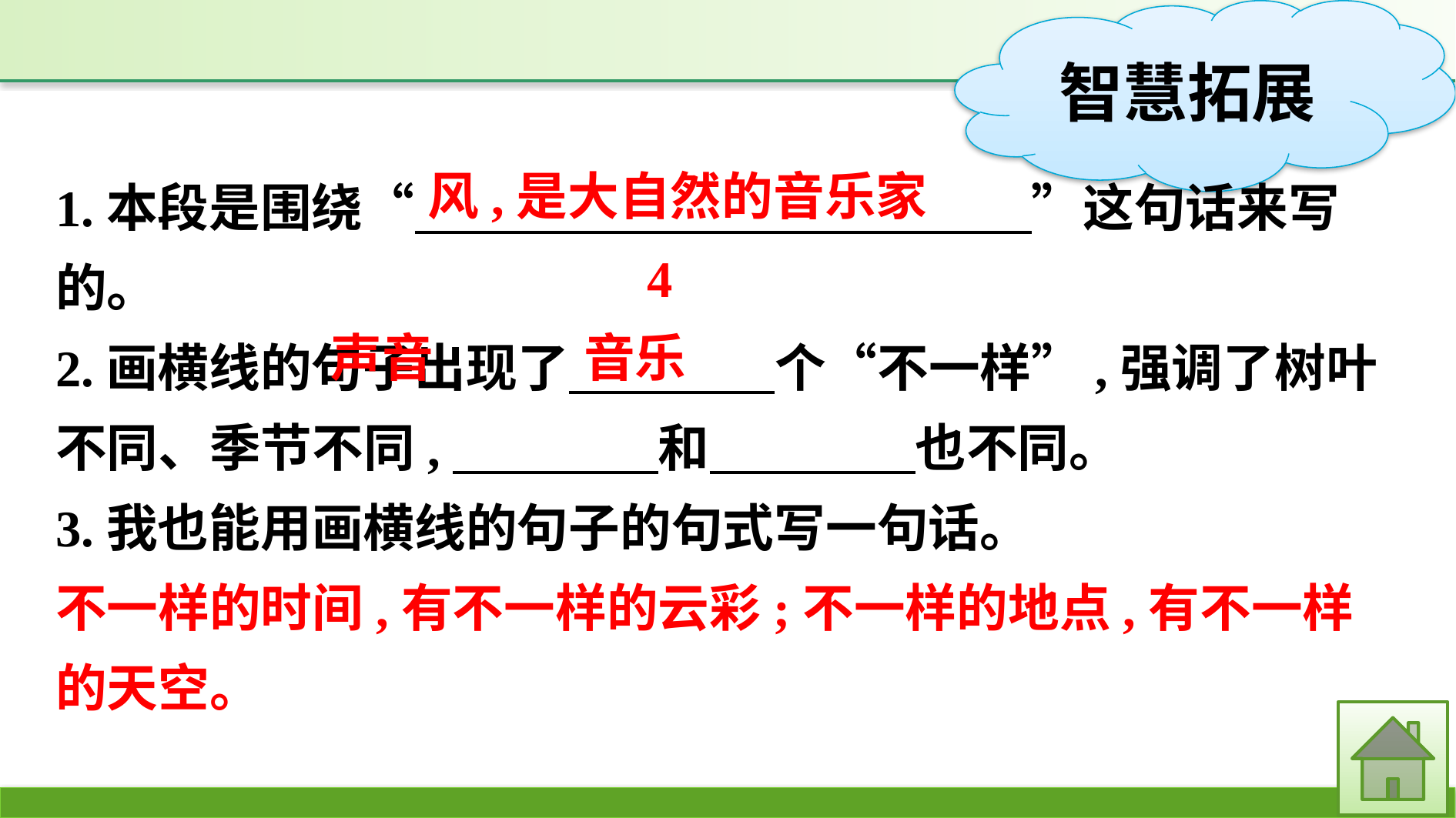

1.本段是围绕“　　　　　　　　　　　　”这句话来写的。
2.画横线的句子出现了　　　　个“不一样”,强调了树叶不同、季节不同,　　　　和　　　　也不同。
3.我也能用画横线的句子的句式写一句话。
不一样的时间,有不一样的云彩;不一样的地点,有不一样的天空。
风,是大自然的音乐家
4
声音
音乐